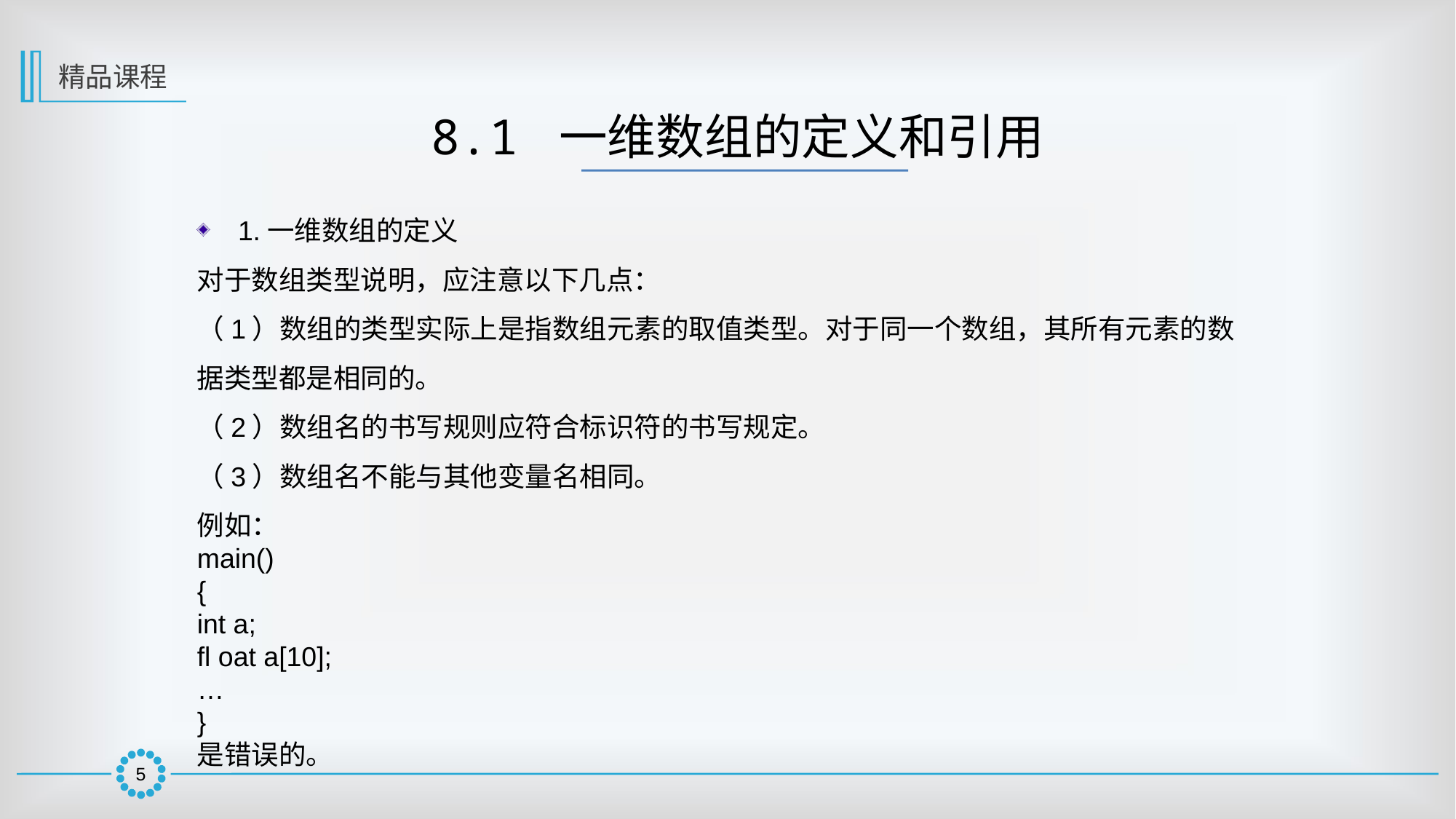

精品课程
8.1 一维数组的定义和引用

1.一维数组的定义
对于数组类型说明，应注意以下几点：
（1）数组的类型实际上是指数组元素的取值类型。对于同一个数组，其所有元素的数
据类型都是相同的。
（2）数组名的书写规则应符合标识符的书写规定。
（3）数组名不能与其他变量名相同。
例如：
main()
{
int a;
fl oat a[10];
…
}
是错误的。

5